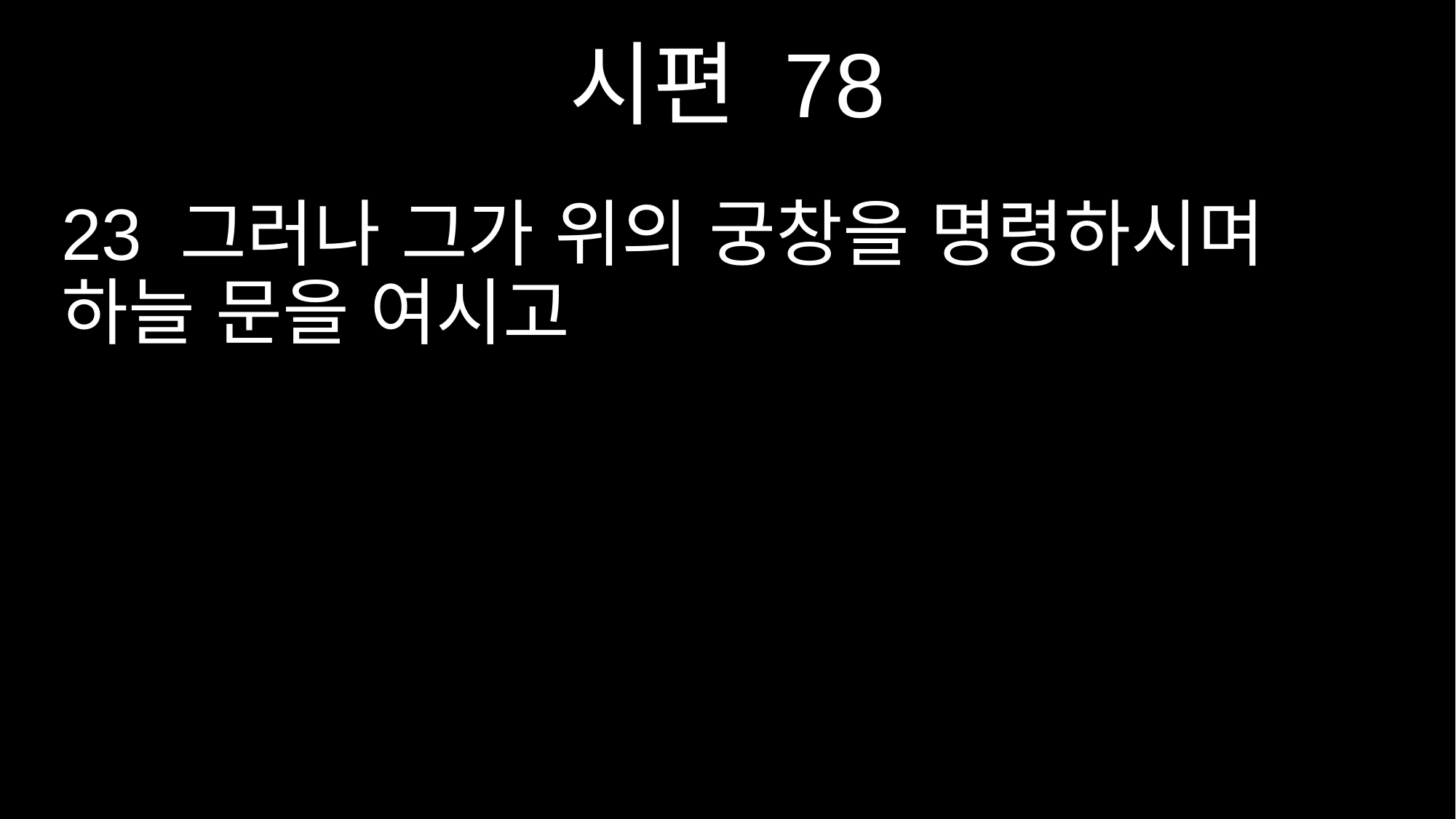

시편 78
23 그러나 그가 위의 궁창을 명령하시며 하늘 문을 여시고